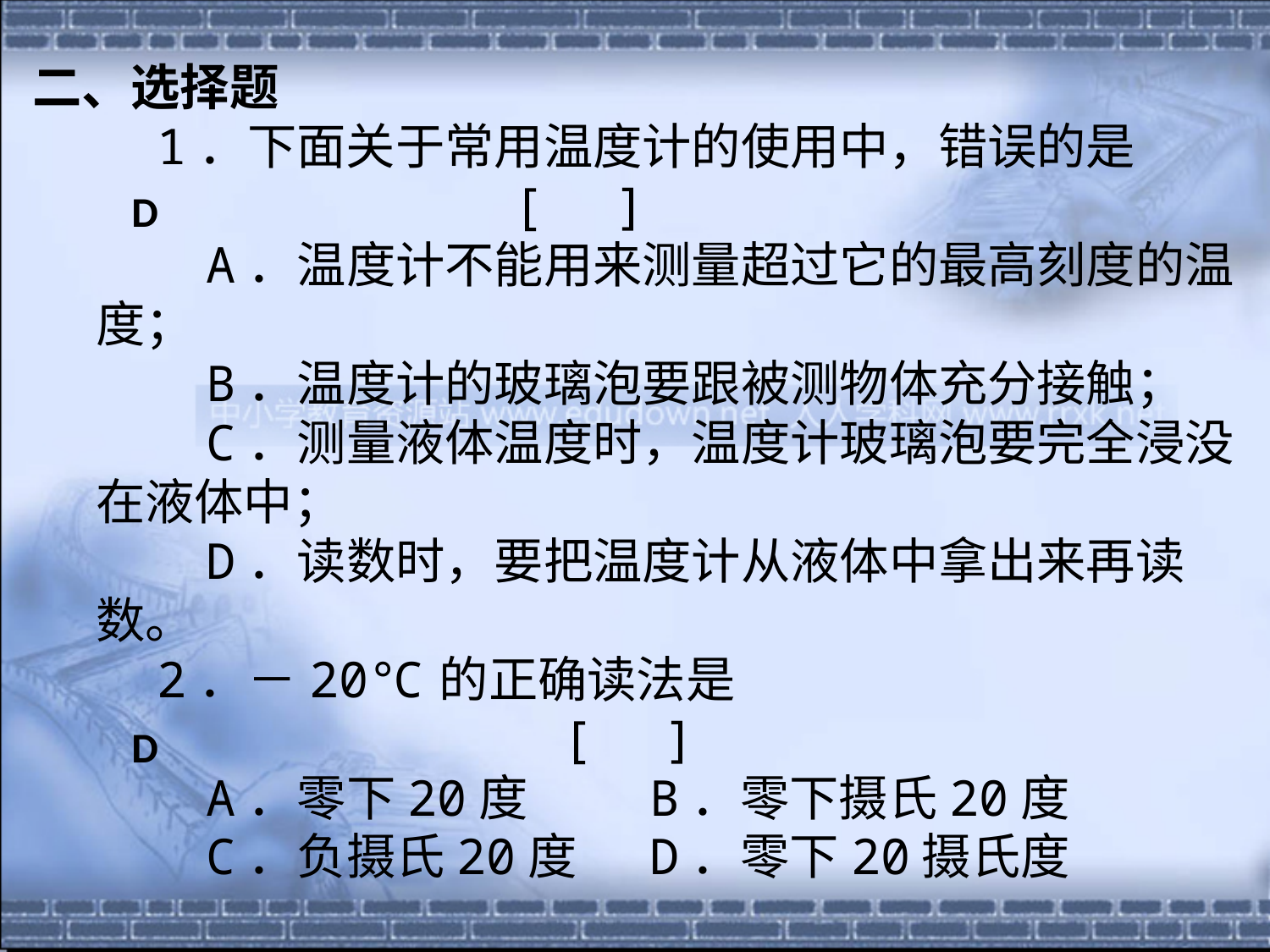

二、选择题
　1．下面关于常用温度计的使用中，错误的是　　　　　　　　　　 [　]
　　A．温度计不能用来测量超过它的最高刻度的温度；
　　B．温度计的玻璃泡要跟被测物体充分接触；
　　C．测量液体温度时，温度计玻璃泡要完全浸没在液体中；
　　D．读数时，要把温度计从液体中拿出来再读数。
　2．－20℃的正确读法是　　　　　　　　　　　　　　　　　　　 [　]
　　A．零下20度 　　B．零下摄氏20度
　　C．负摄氏20度 　D．零下20摄氏度

D
D